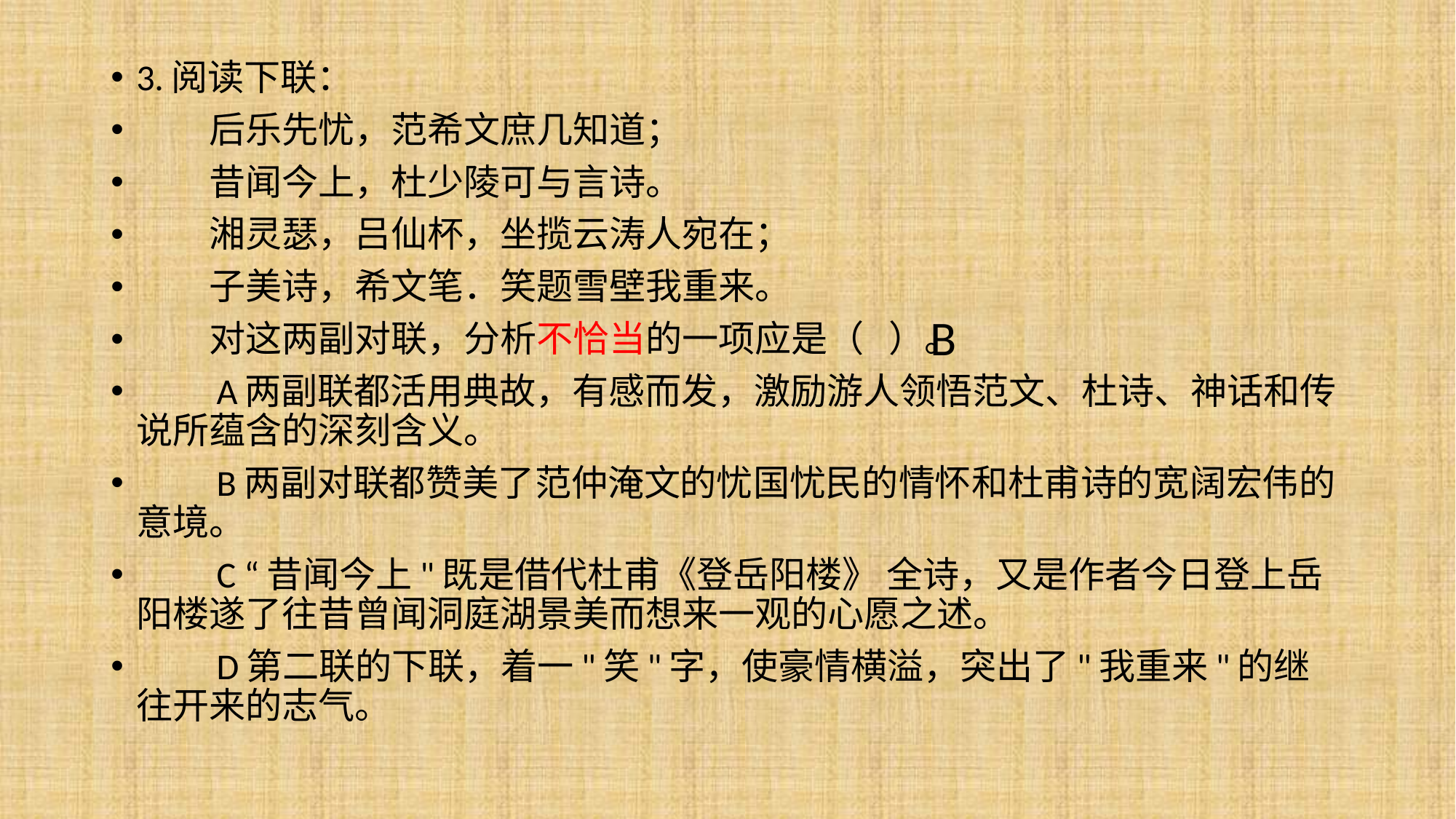

3.阅读下联：
　　后乐先忧，范希文庶几知道；
　　昔闻今上，杜少陵可与言诗。
　　湘灵瑟，吕仙杯，坐揽云涛人宛在；
　　子美诗，希文笔．笑题雪壁我重来。
　　对这两副对联，分析不恰当的一项应是（   ）。
　　A两副联都活用典故，有感而发，激励游人领悟范文、杜诗、神话和传说所蕴含的深刻含义。
　　B两副对联都赞美了范仲淹文的忧国忧民的情怀和杜甫诗的宽阔宏伟的意境。
　　C “昔闻今上"既是借代杜甫《登岳阳楼》 全诗，又是作者今日登上岳阳楼遂了往昔曾闻洞庭湖景美而想来一观的心愿之述。
　　D第二联的下联，着一"笑"字，使豪情横溢，突出了"我重来"的继往开来的志气。
B